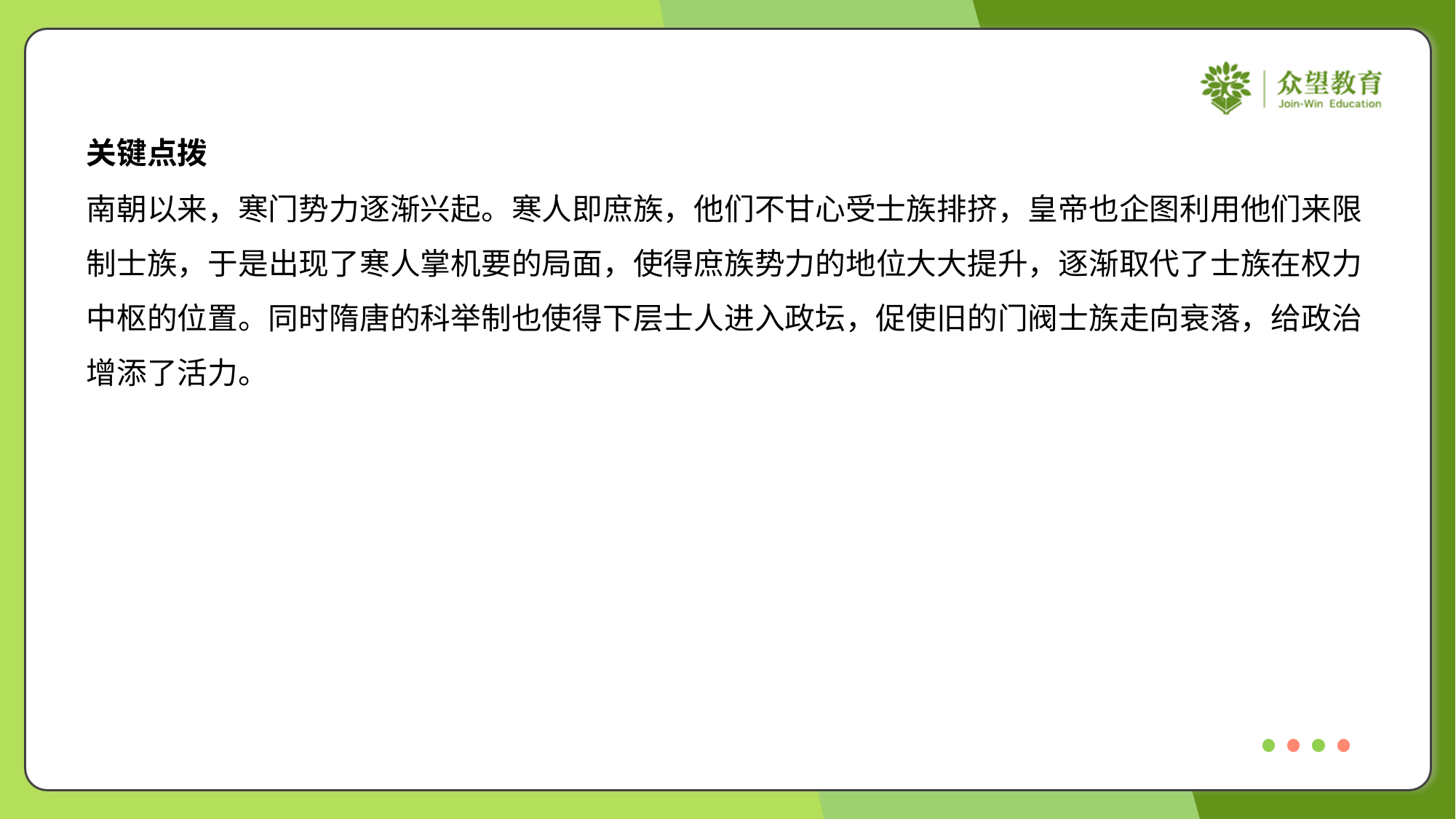

关键点拨
南朝以来，寒门势力逐渐兴起。寒人即庶族，他们不甘心受士族排挤，皇帝也企图利用他们来限
制士族，于是出现了寒人掌机要的局面，使得庶族势力的地位大大提升，逐渐取代了士族在权力
中枢的位置。同时隋唐的科举制也使得下层士人进入政坛，促使旧的门阀士族走向衰落，给政治
增添了活力。